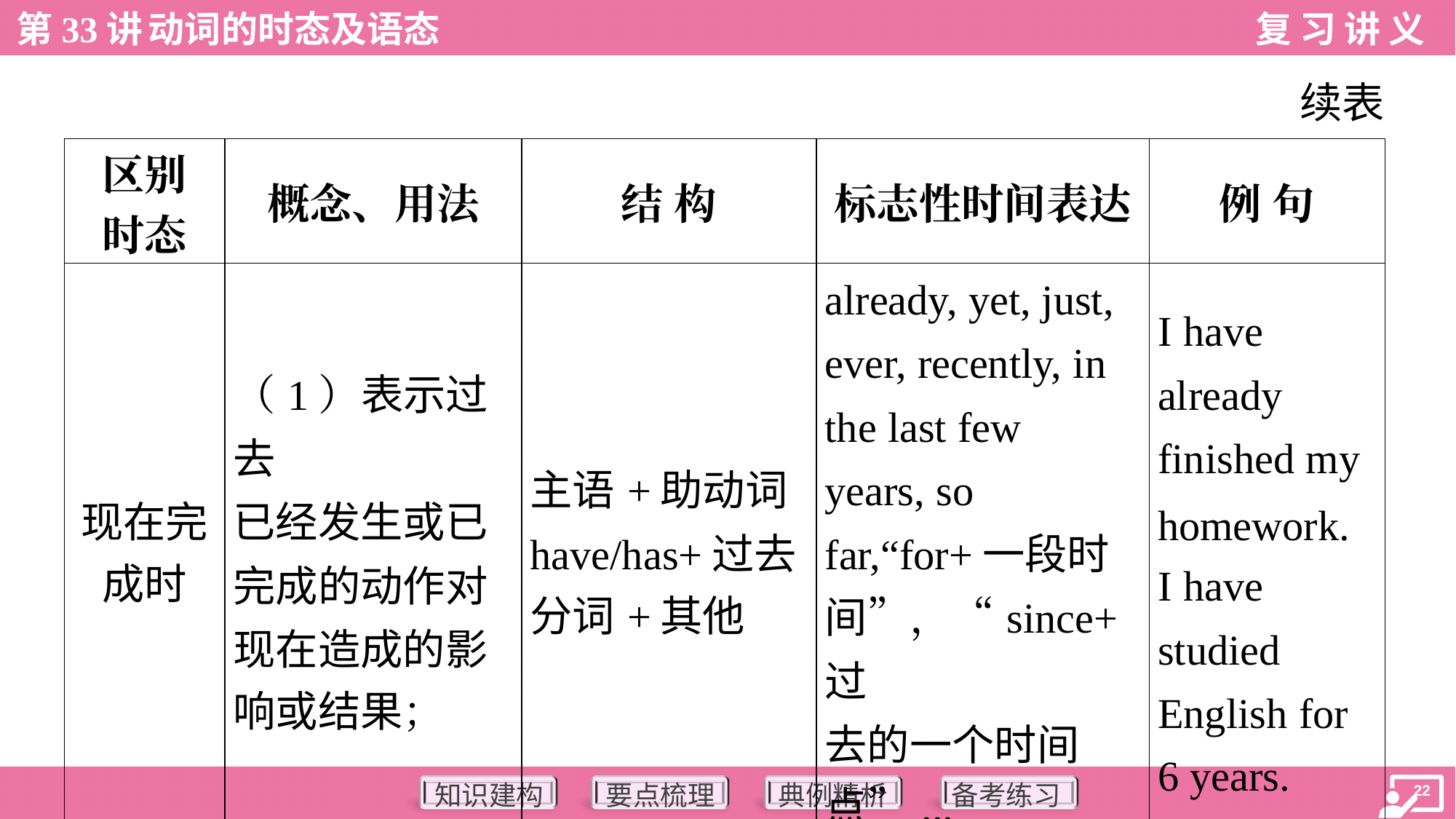

续表
| 区别 时态 | 概念、用法 | 结 构 | 标志性时间表达 | 例 句 |
| --- | --- | --- | --- | --- |
| 现在完 成时 | （1）表示过去 已经发生或已 完成的动作对 现在造成的影 响或结果； | 主语+助动词 have/has+过去 分词+其他 | already, yet, just, ever, recently, in the last few years, so far,“for+一段时 间”，“since+过 去的一个时间 点”... | I have already finished my homework. I have studied English for 6 years. |